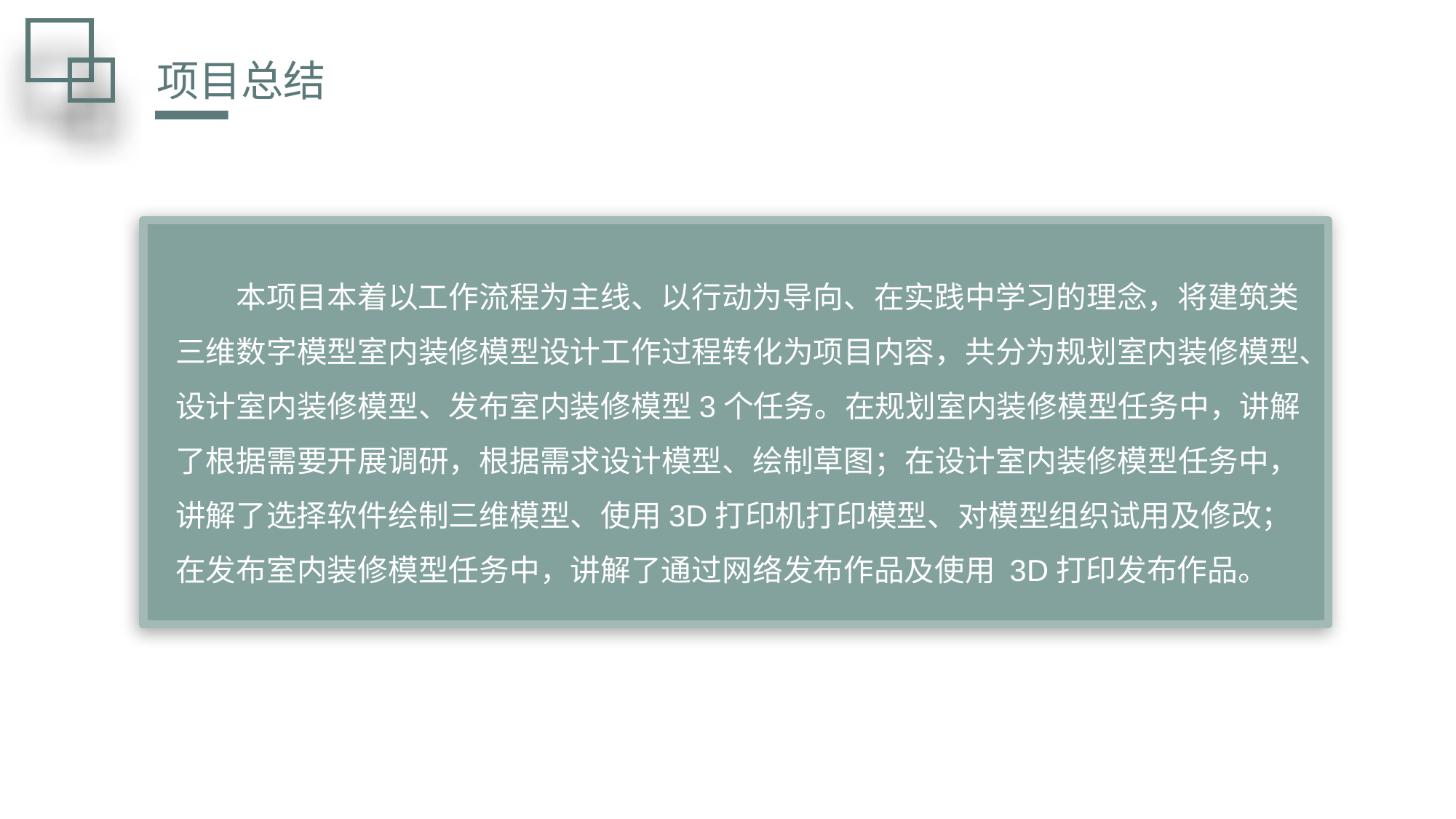

项目总结

本项目本着以工作流程为主线、以行动为导向、在实践中学习的理念，将建筑类三维数字模型室内装修模型设计工作过程转化为项目内容，共分为规划室内装修模型、设计室内装修模型、发布室内装修模型3个任务。在规划室内装修模型任务中，讲解了根据需要开展调研，根据需求设计模型、绘制草图；在设计室内装修模型任务中，讲解了选择软件绘制三维模型、使用3D打印机打印模型、对模型组织试用及修改；在发布室内装修模型任务中，讲解了通过网络发布作品及使用 3D打印发布作品。